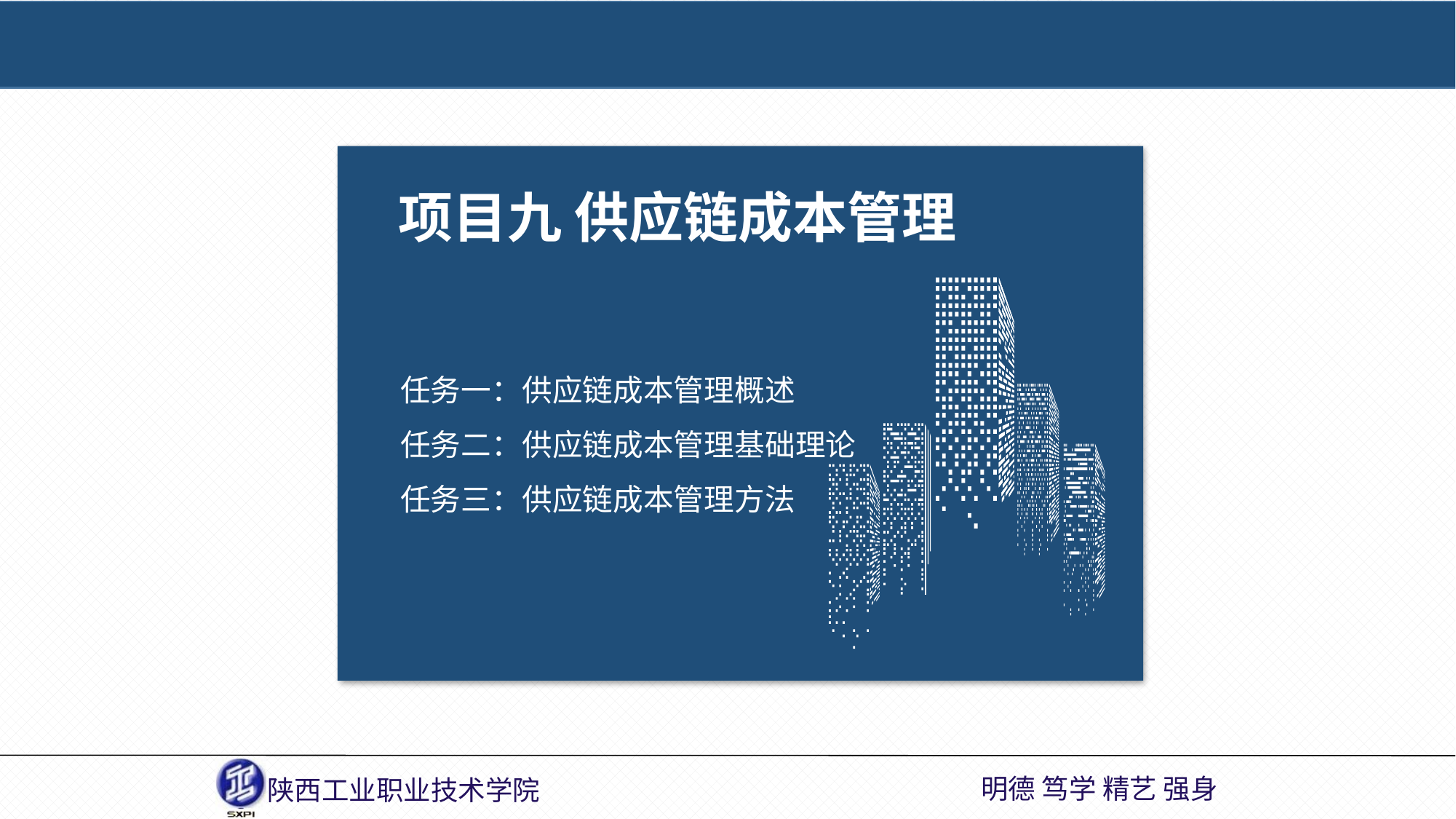

项目九 供应链成本管理

任务一：供应链成本管理概述
任务二：供应链成本管理基础理论
任务三：供应链成本管理方法